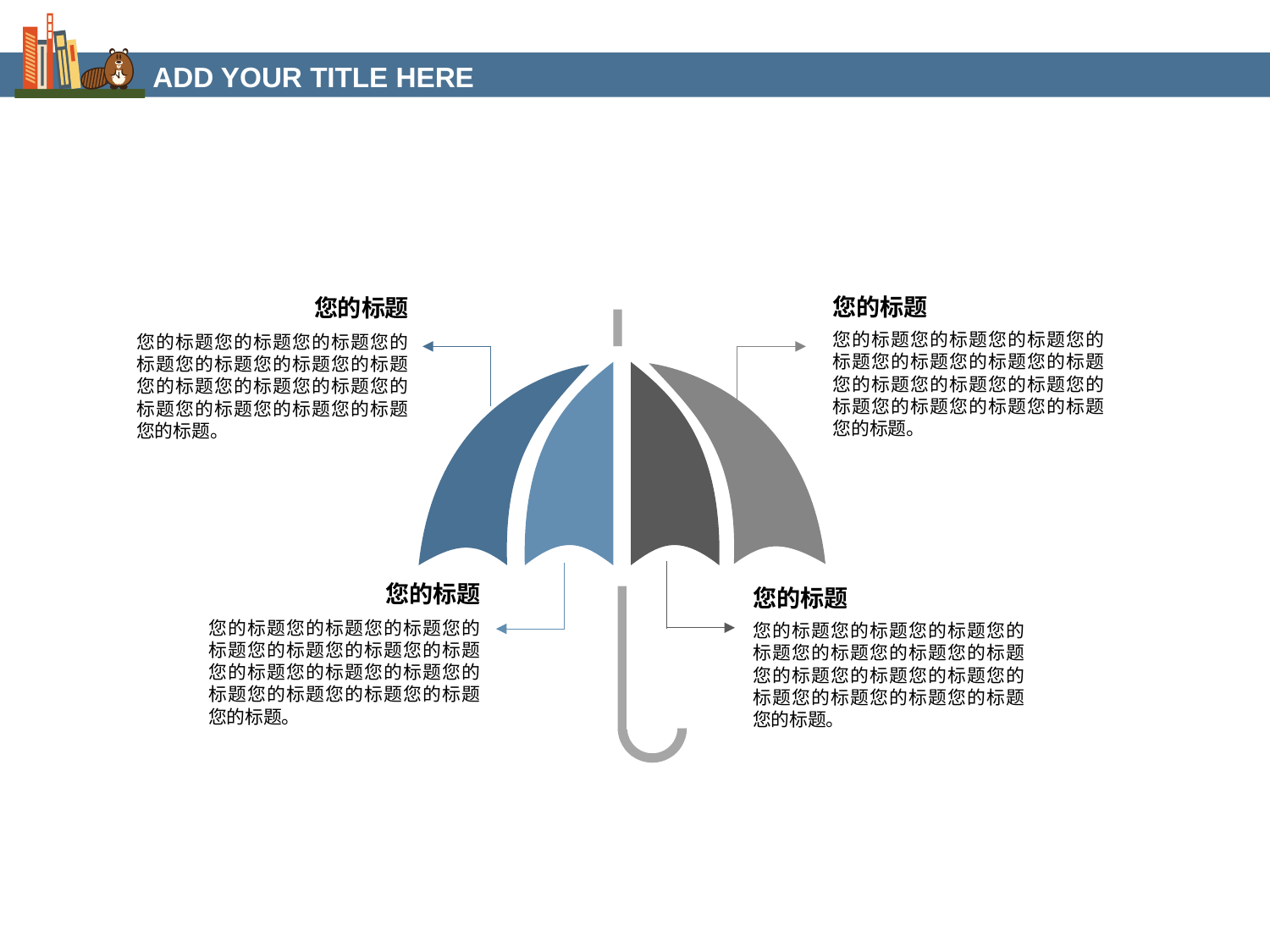

ADD YOUR TITLE HERE
您的标题
您的标题您的标题您的标题您的标题您的标题您的标题您的标题您的标题您的标题您的标题您的标题您的标题您的标题您的标题您的标题。
您的标题
您的标题您的标题您的标题您的标题您的标题您的标题您的标题您的标题您的标题您的标题您的标题您的标题您的标题您的标题您的标题。

您的标题
您的标题您的标题您的标题您的标题您的标题您的标题您的标题您的标题您的标题您的标题您的标题您的标题您的标题您的标题您的标题。
您的标题
您的标题您的标题您的标题您的标题您的标题您的标题您的标题您的标题您的标题您的标题您的标题您的标题您的标题您的标题您的标题。